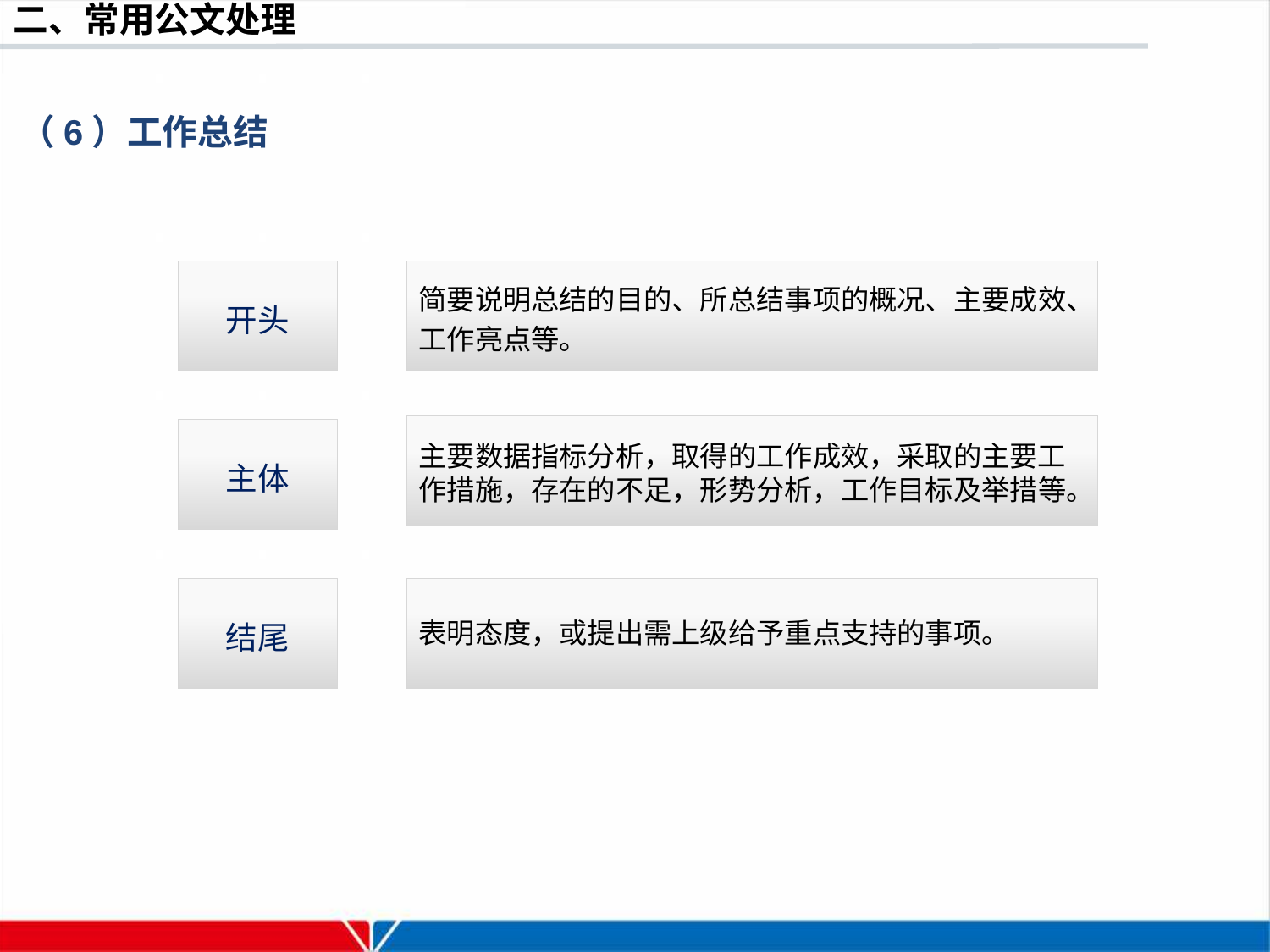

（6）工作总结
开头

简要说明总结的目的、所总结事项的概况、主要成效、工作亮点等。

主体
主要数据指标分析，取得的工作成效，采取的主要工作措施，存在的不足，形势分析，工作目标及举措等。
结尾
表明态度，或提出需上级给予重点支持的事项。